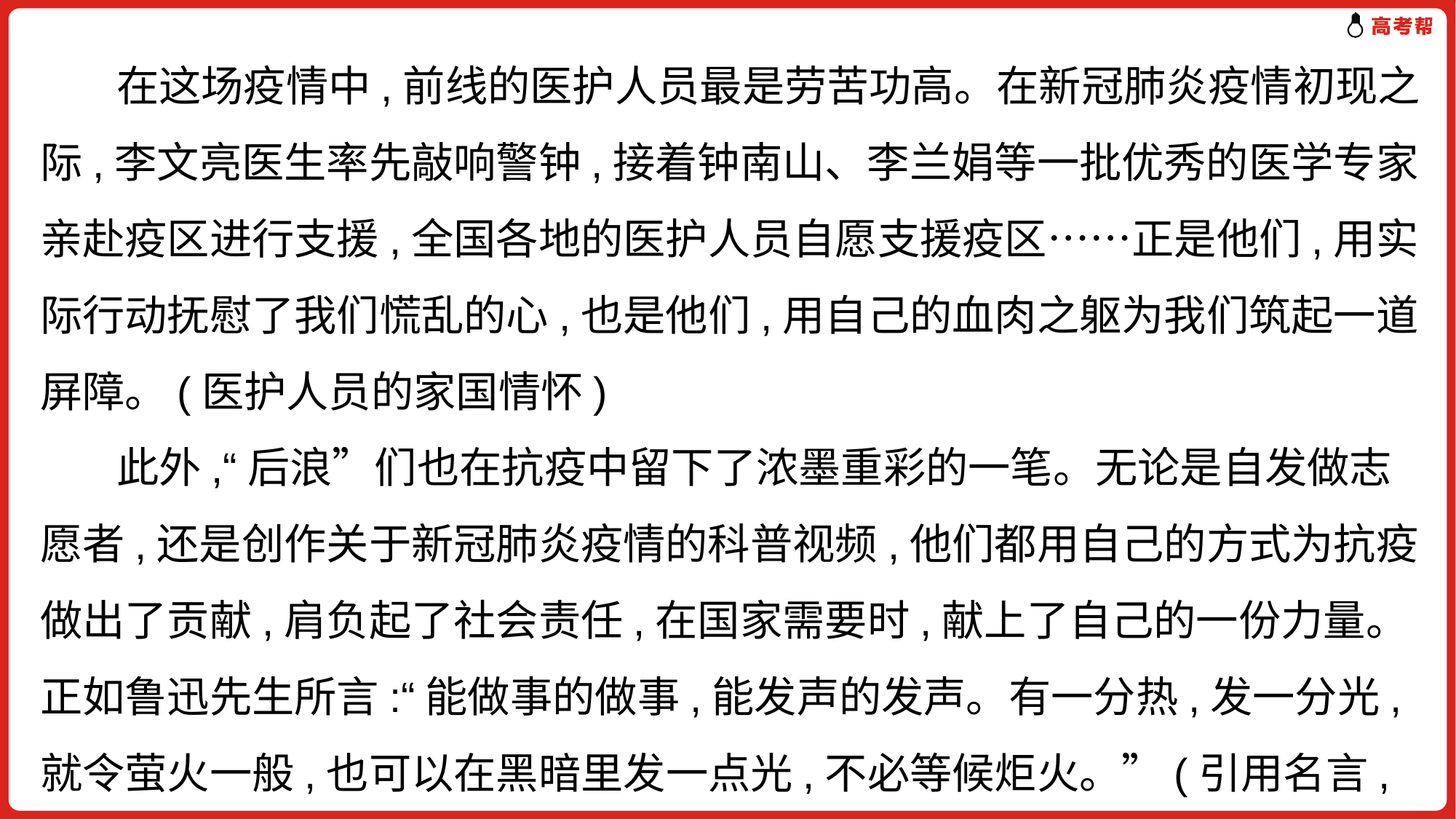

在这场疫情中,前线的医护人员最是劳苦功高。在新冠肺炎疫情初现之际,李文亮医生率先敲响警钟,接着钟南山、李兰娟等一批优秀的医学专家亲赴疫区进行支援,全国各地的医护人员自愿支援疫区……正是他们,用实际行动抚慰了我们慌乱的心,也是他们,用自己的血肉之躯为我们筑起一道屏障。(医护人员的家国情怀)
       此外,“后浪”们也在抗疫中留下了浓墨重彩的一笔。无论是自发做志愿者,还是创作关于新冠肺炎疫情的科普视频,他们都用自己的方式为抗疫做出了贡献,肩负起了社会责任,在国家需要时,献上了自己的一份力量。正如鲁迅先生所言:“能做事的做事,能发声的发声。有一分热,发一分光,就令萤火一般,也可以在黑暗里发一点光,不必等候炬火。”(引用名言,增添文采)